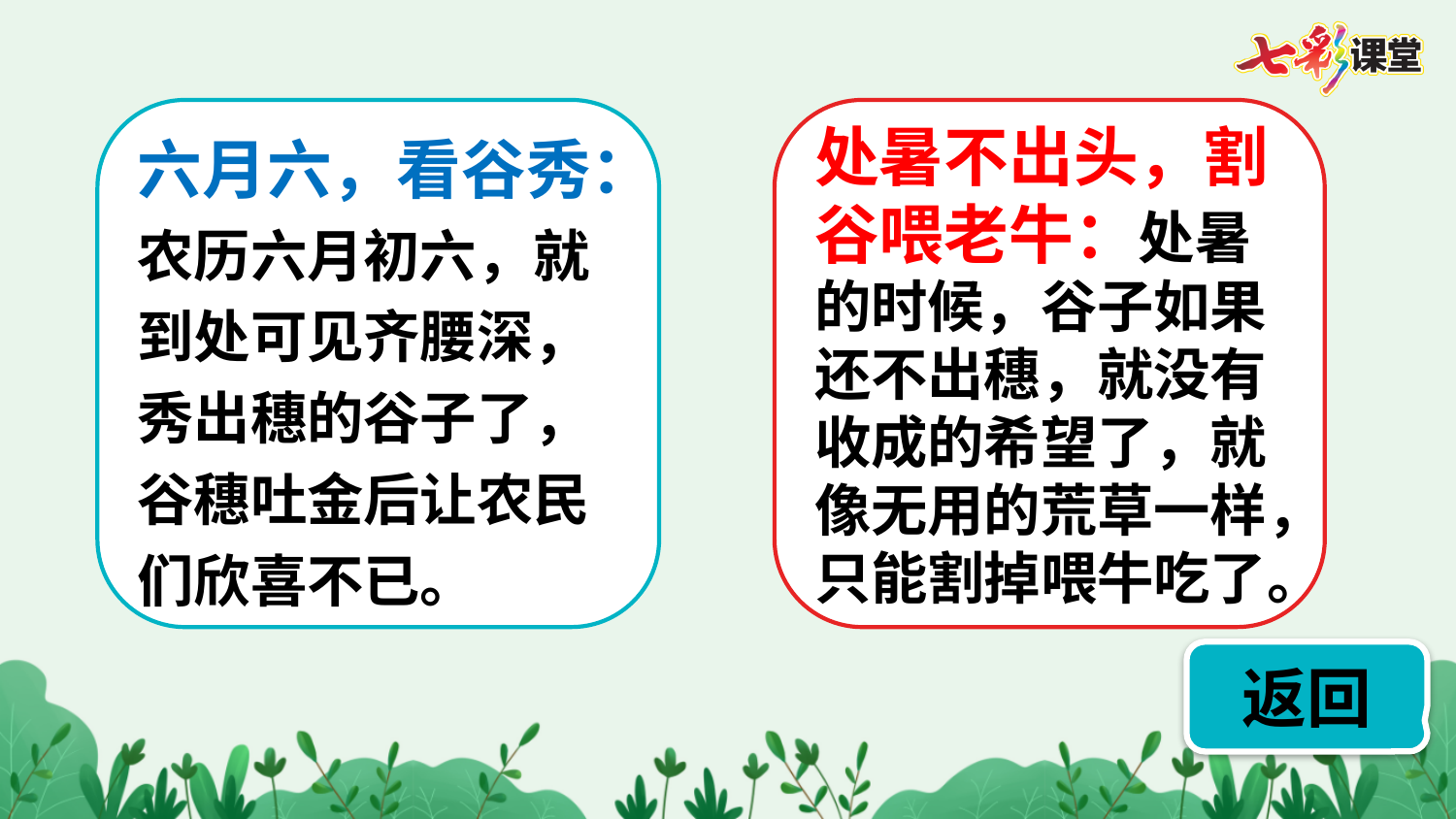

六月六，看谷秀：农历六月初六，就到处可见齐腰深，秀出穗的谷子了，谷穗吐金后让农民们欣喜不已。
处暑不出头，割谷喂老牛：处暑的时候，谷子如果还不出穗，就没有收成的希望了，就像无用的荒草一样，只能割掉喂牛吃了。
返回